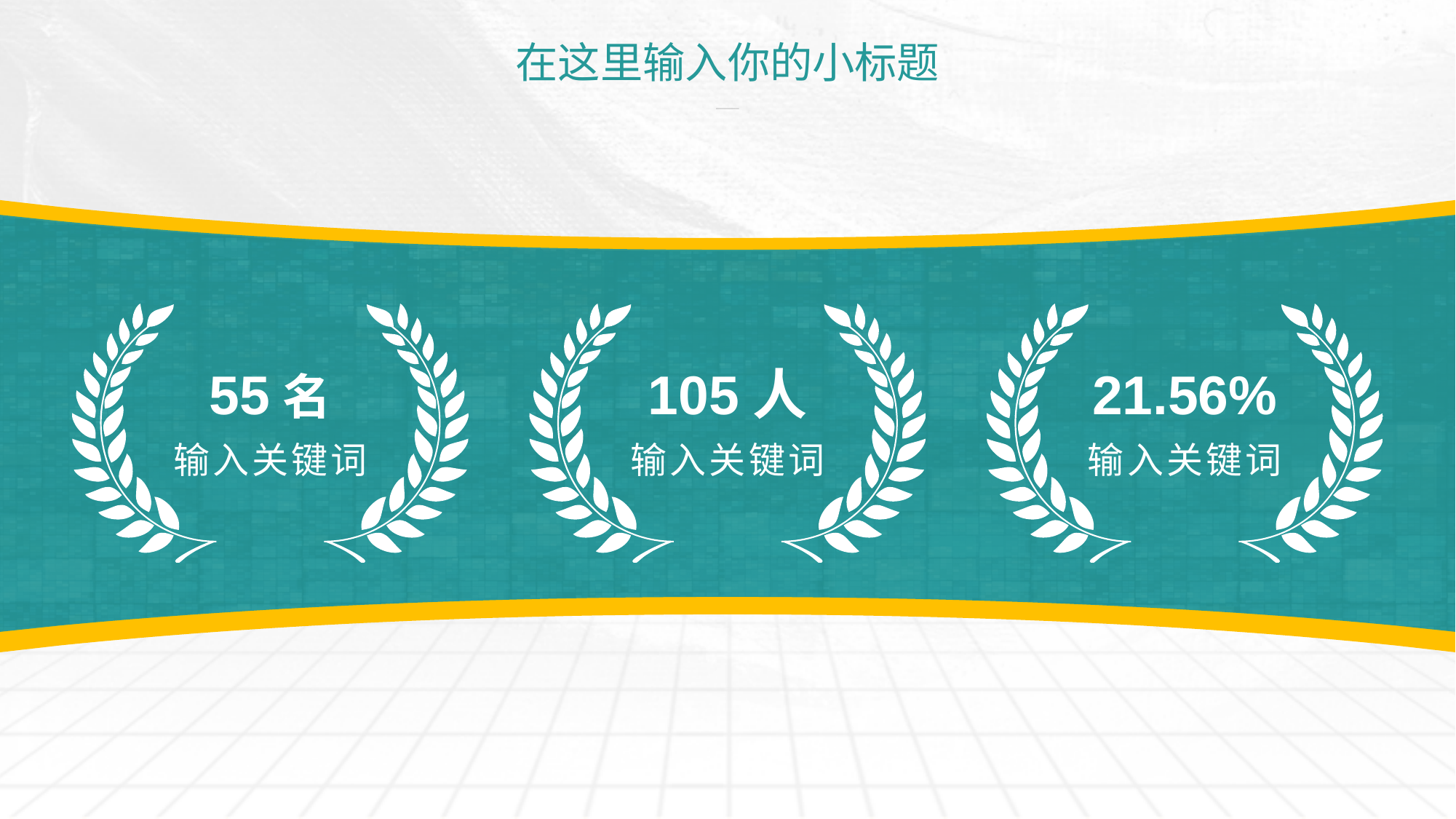

# 在这里输入你的小标题

105人
输入关键词

21.56%
输入关键词
55名
输入关键词